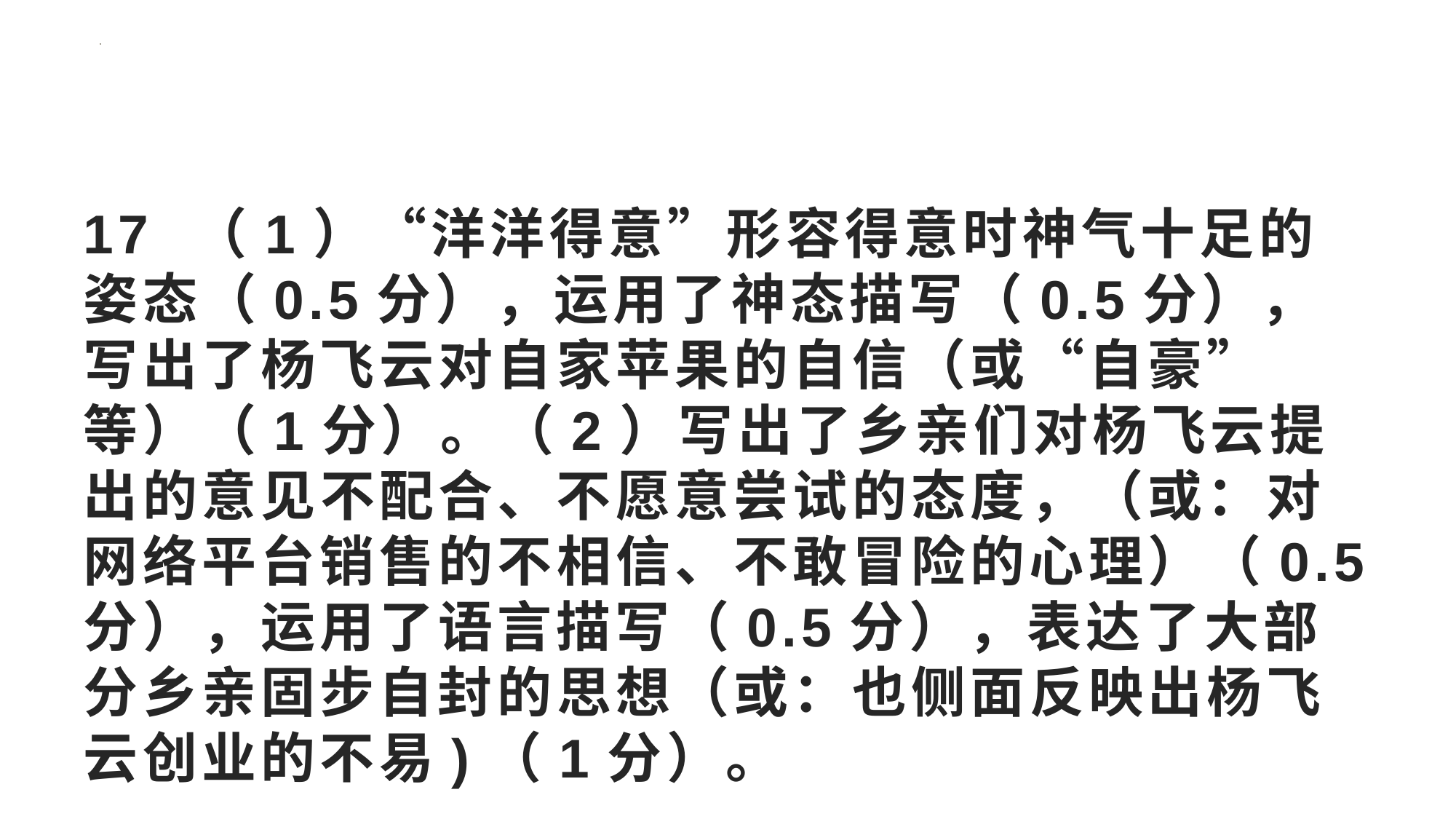

# 17	（1）“洋洋得意”形容得意时神气十足的姿态（0.5分），运用了神态描写（0.5分），写出了杨飞云对自家苹果的自信（或“自豪”等）（1分）。（2）写出了乡亲们对杨飞云提出的意见不配合、不愿意尝试的态度，（或：对网络平台销售的不相信、不敢冒险的心理）（0.5分），运用了语言描写（0.5分），表达了大部分乡亲固步自封的思想（或：也侧面反映出杨飞云创业的不易)（1分）。